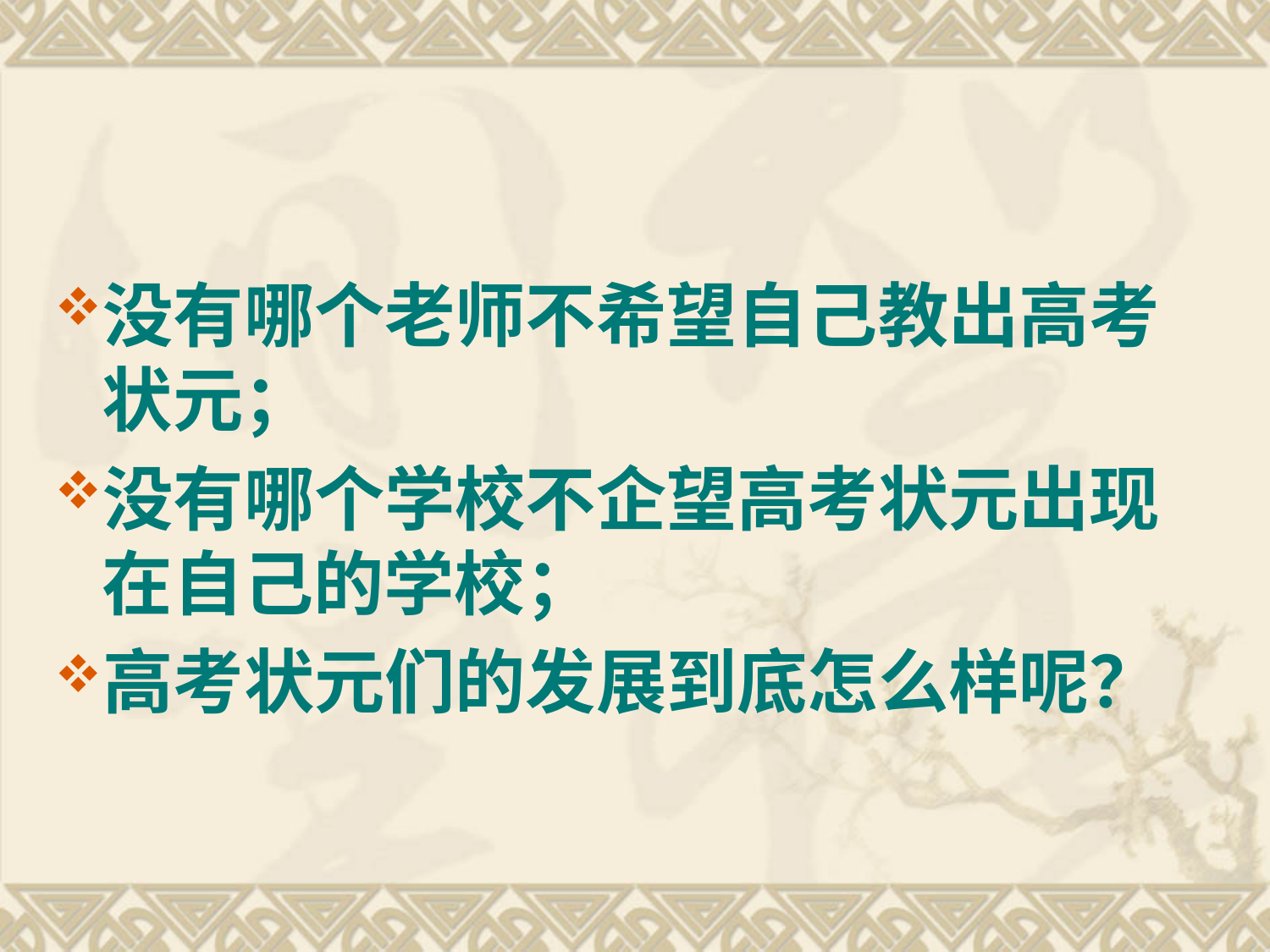

#
没有哪个老师不希望自己教出高考状元；
没有哪个学校不企望高考状元出现在自己的学校；
高考状元们的发展到底怎么样呢？